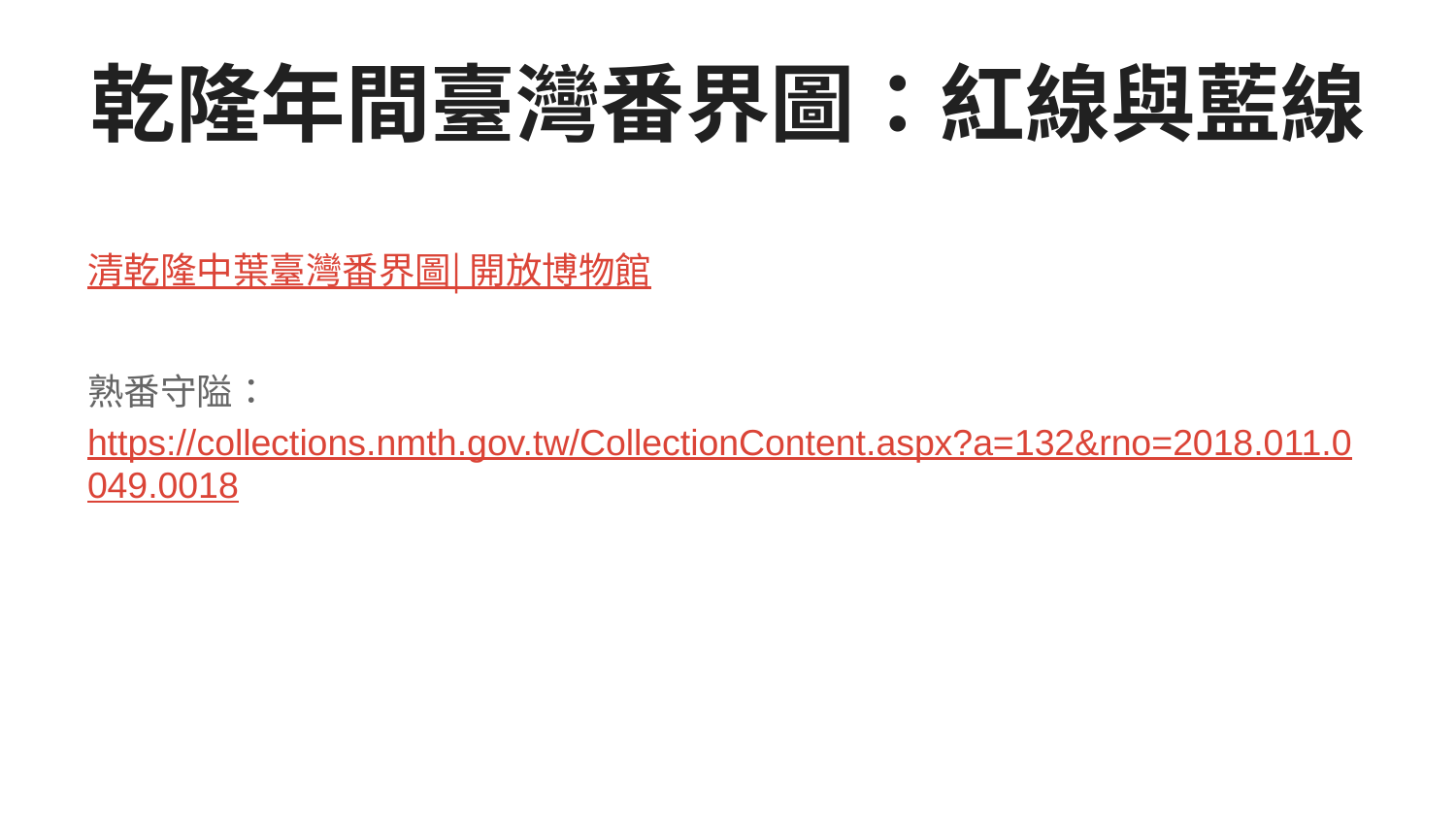

# 乾隆年間臺灣番界圖：紅線與藍線
清乾隆中葉臺灣番界圖| 開放博物館

熟番守隘：https://collections.nmth.gov.tw/CollectionContent.aspx?a=132&rno=2018.011.0049.0018